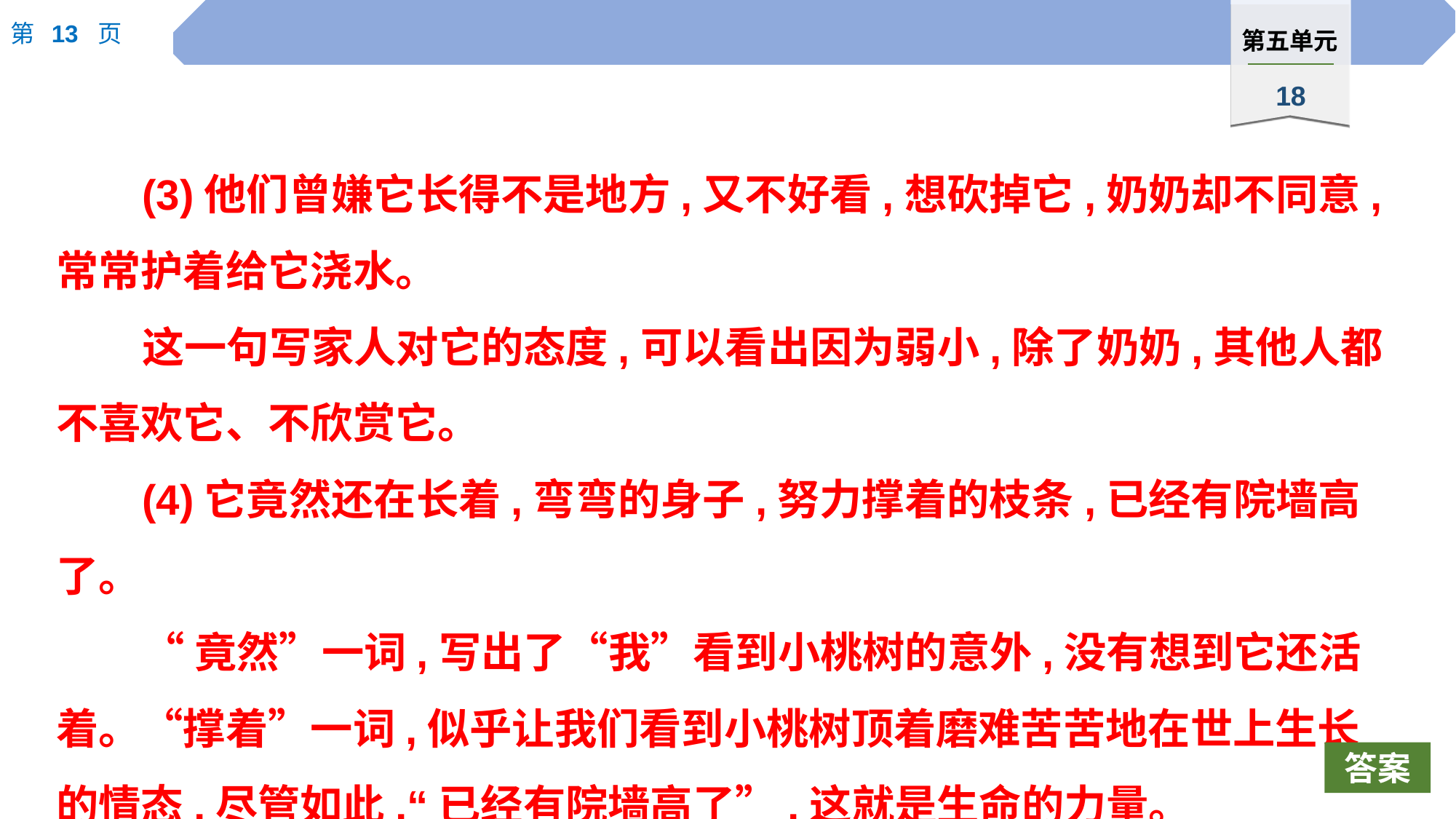

(3)他们曾嫌它长得不是地方,又不好看,想砍掉它,奶奶却不同意,常常护着给它浇水。
这一句写家人对它的态度,可以看出因为弱小,除了奶奶,其他人都不喜欢它、不欣赏它。
(4)它竟然还在长着,弯弯的身子,努力撑着的枝条,已经有院墙高了。
“竟然”一词,写出了“我”看到小桃树的意外,没有想到它还活着。“撑着”一词,似乎让我们看到小桃树顶着磨难苦苦地在世上生长的情态,尽管如此,“已经有院墙高了”,这就是生命的力量。
答案